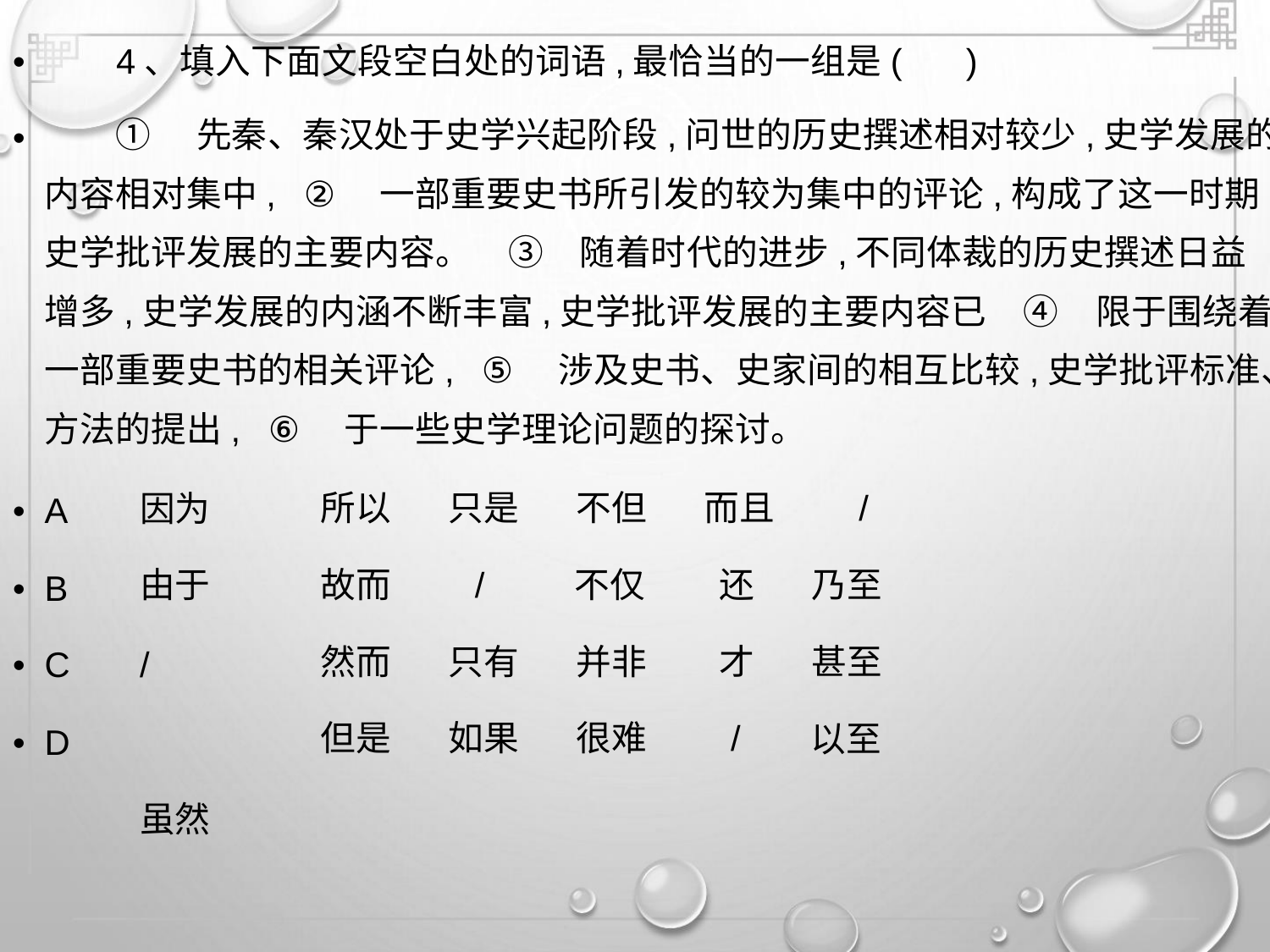

• 4、填入下面文段空白处的词语,最恰当的一组是( )
•
① 先秦、秦汉处于史学兴起阶段,问世的历史撰述相对较少,史学发展的
内容相对集中, ② 一部重要史书所引发的较为集中的评论,构成了这一时期
史学批评发展的主要内容。 ③ 随着时代的进步,不同体裁的历史撰述日益
增多,史学发展的内涵不断丰富,史学批评发展的主要内容已 ④ 限于围绕着
一部重要史书的相关评论, ⑤ 涉及史书、史家间的相互比较,史学批评标准、
方法的提出, ⑥ 于一些史学理论问题的探讨。
• A
• B
因为
由于
所以 只是 不但 而且 /
故而 /
然而 只有 并非
但是 如果 很难 /
不仅
还 乃至
• C /
• D
虽然
才 甚至
以至